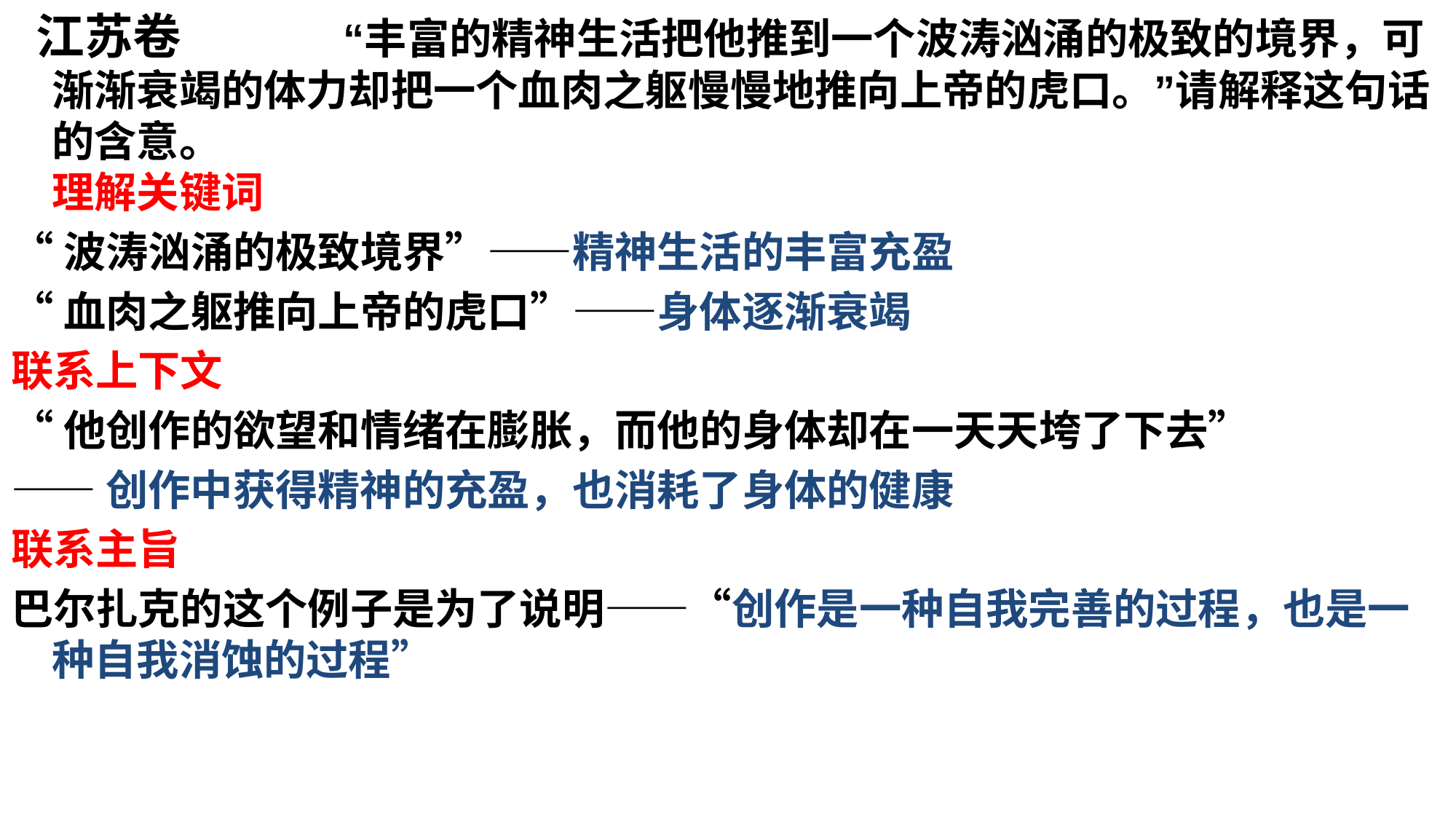

江苏卷            “丰富的精神生活把他推到一个波涛汹涌的极致的境界，可渐渐衰竭的体力却把一个血肉之躯慢慢地推向上帝的虎口。”请解释这句话的含意。
理解关键词
“波涛汹涌的极致境界”——精神生活的丰富充盈
“血肉之躯推向上帝的虎口”——身体逐渐衰竭
联系上下文
“他创作的欲望和情绪在膨胀，而他的身体却在一天天垮了下去”
——创作中获得精神的充盈，也消耗了身体的健康
联系主旨
巴尔扎克的这个例子是为了说明——“创作是一种自我完善的过程，也是一种自我消蚀的过程”